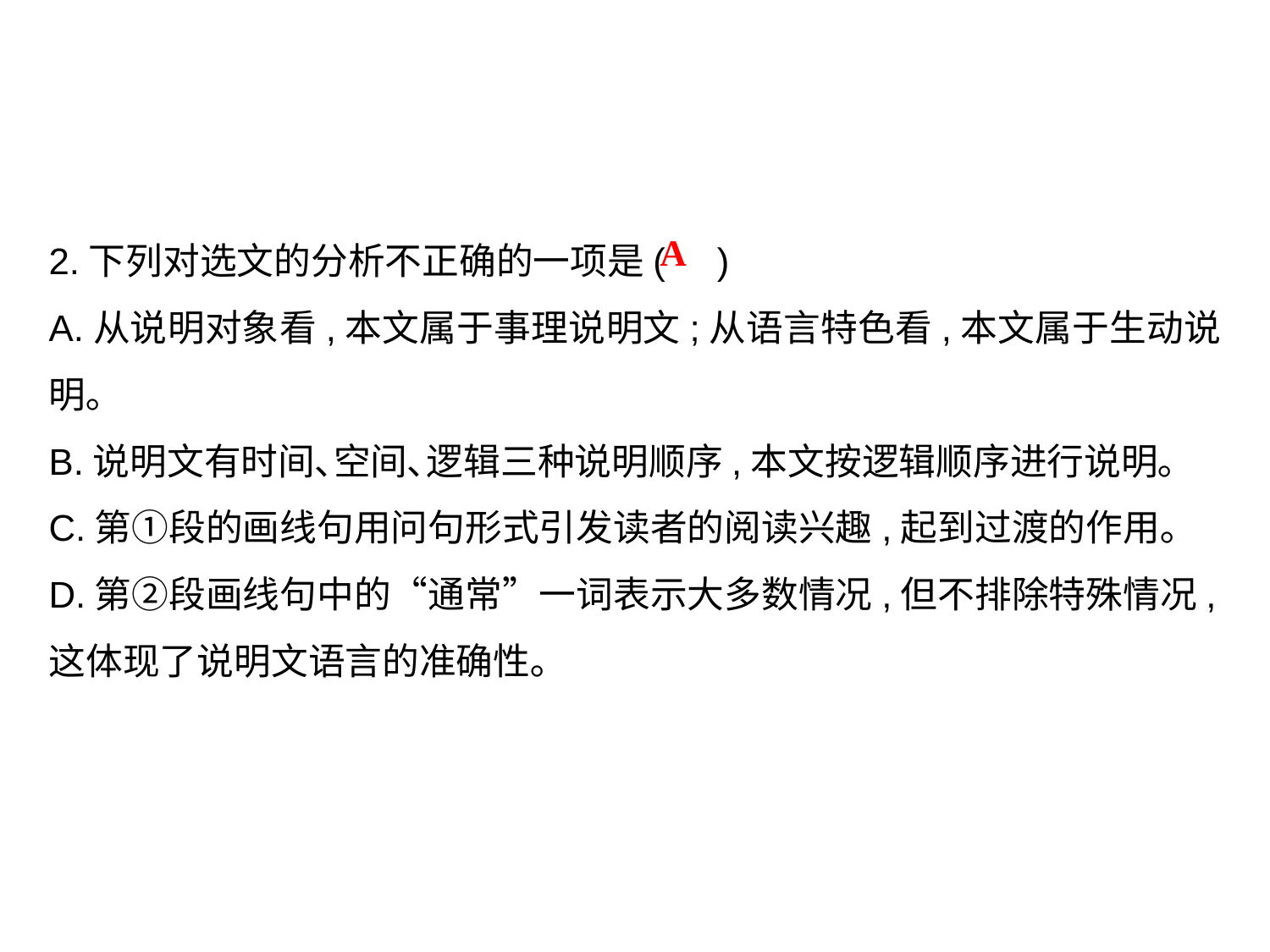

2.下列对选文的分析不正确的一项是(     )
A.从说明对象看,本文属于事理说明文;从语言特色看,本文属于生动说明｡
B.说明文有时间､空间､逻辑三种说明顺序,本文按逻辑顺序进行说明｡
C.第①段的画线句用问句形式引发读者的阅读兴趣,起到过渡的作用｡
D.第②段画线句中的“通常”一词表示大多数情况,但不排除特殊情况,这体现了说明文语言的准确性｡
A